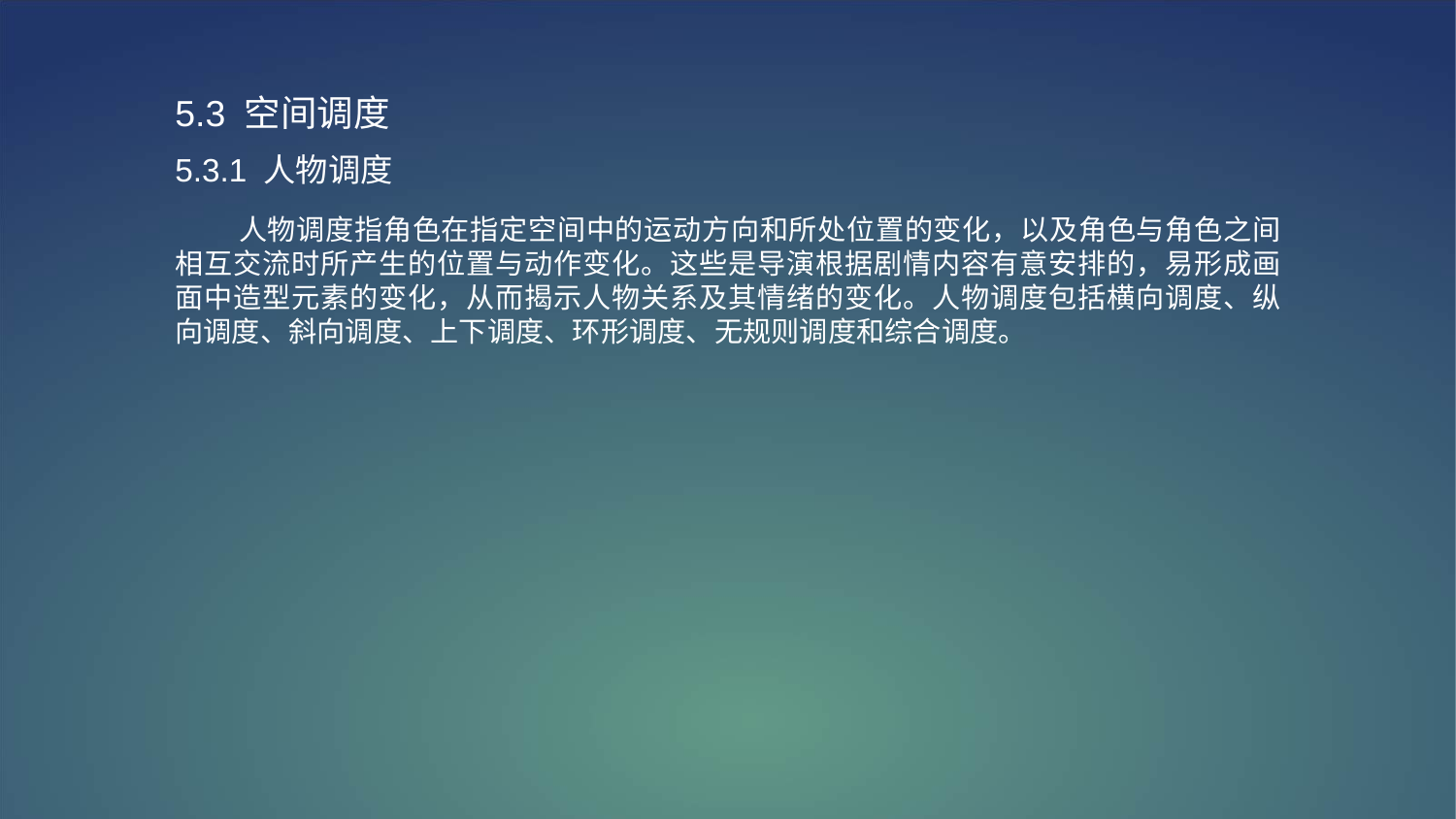

5.3 空间调度
5.3.1 人物调度
  人物调度指角色在指定空间中的运动方向和所处位置的变化，以及角色与角色之间相互交流时所产生的位置与动作变化。这些是导演根据剧情内容有意安排的，易形成画面中造型元素的变化，从而揭示人物关系及其情绪的变化。人物调度包括横向调度、纵向调度、斜向调度、上下调度、环形调度、无规则调度和综合调度。